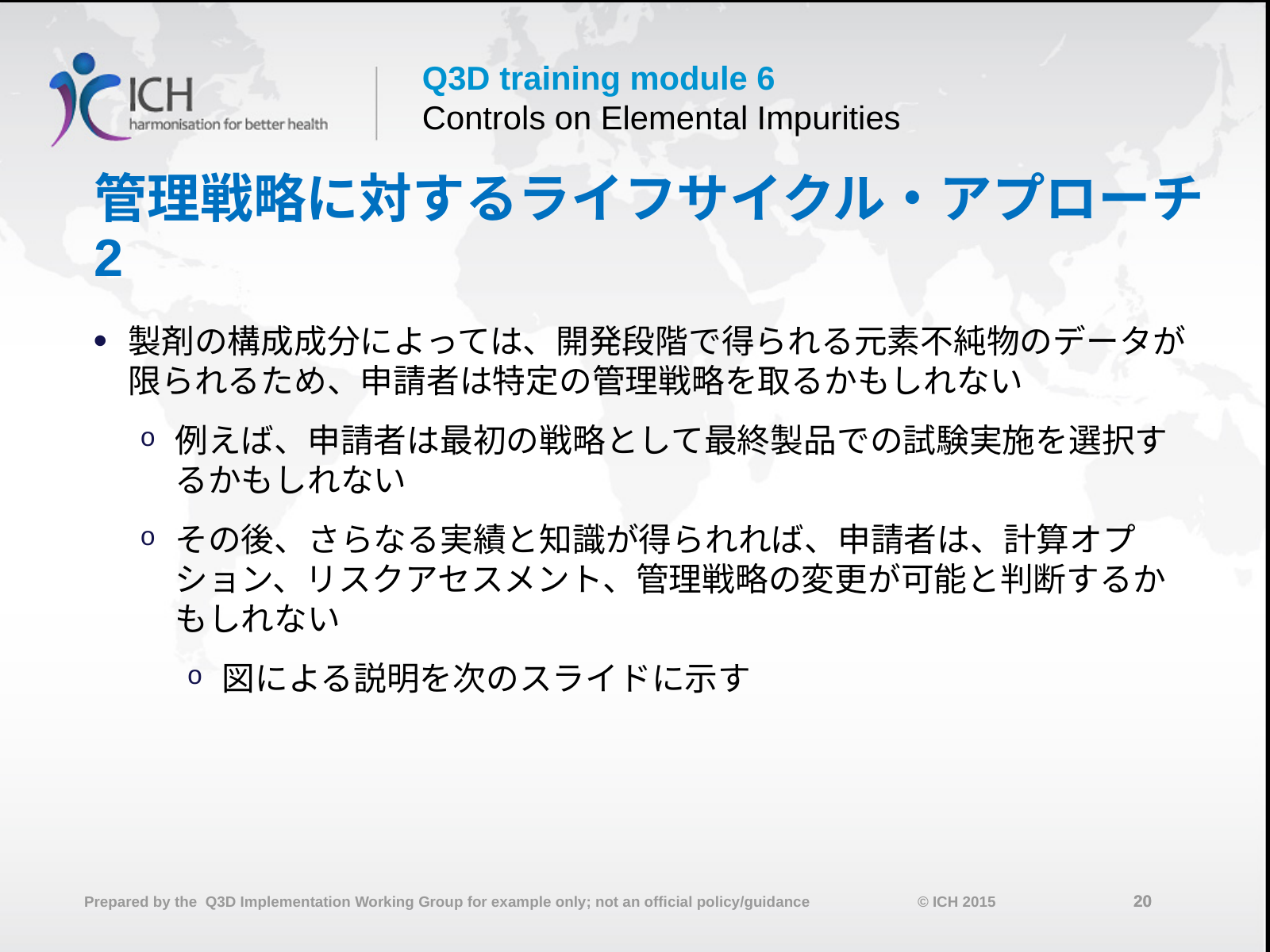

# 管理戦略に対するライフサイクル・アプローチ2
製剤の構成成分によっては、開発段階で得られる元素不純物のデータが限られるため、申請者は特定の管理戦略を取るかもしれない
例えば、申請者は最初の戦略として最終製品での試験実施を選択するかもしれない
その後、さらなる実績と知識が得られれば、申請者は、計算オプション、リスクアセスメント、管理戦略の変更が可能と判断するかもしれない
図による説明を次のスライドに示す